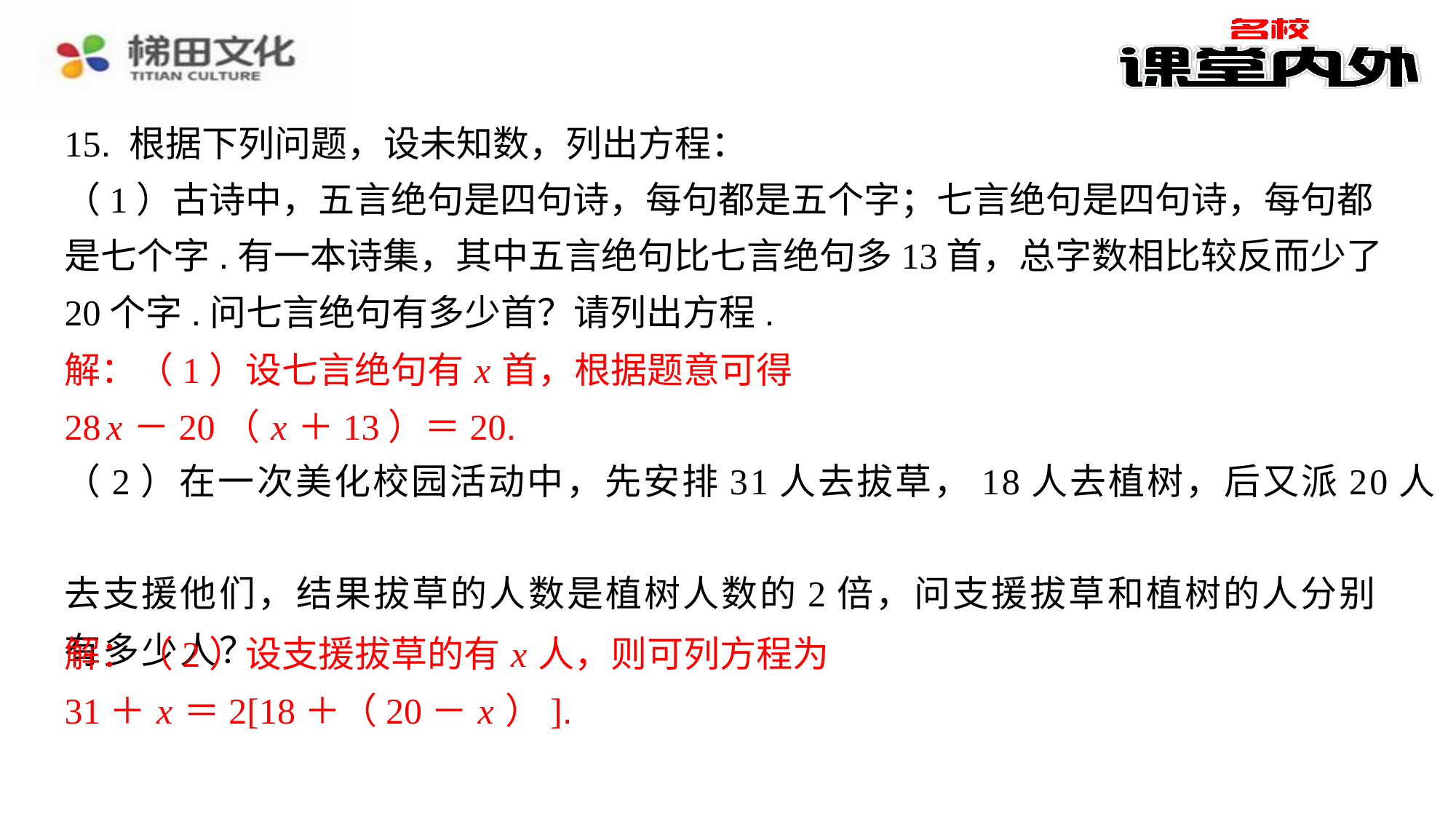

15. 根据下列问题，设未知数，列出方程：
（1）古诗中，五言绝句是四句诗，每句都是五个字；七言绝句是四句诗，每句都
是七个字.有一本诗集，其中五言绝句比七言绝句多13首，总字数相比较反而少了
20个字.问七言绝句有多少首？请列出方程.
解：（1）设七言绝句有 x 首，根据题意可得
28 x －20（ x ＋13）＝20.
（2）在一次美化校园活动中，先安排31人去拔草，18人去植树，后又派20人
去支援他们，结果拔草的人数是植树人数的2倍，问支援拔草和植树的人分别
有多少人？
解：（2）设支援拔草的有 x 人，则可列方程为
31＋ x ＝2[18＋（20－ x ）].
解：（1）设七言绝句有 x 首，根据题意可得
28 x －20（ x ＋13）＝20.
解：（2）设支援拔草的有 x 人，则可列方程为
31＋ x ＝2[18＋（20－ x ）].